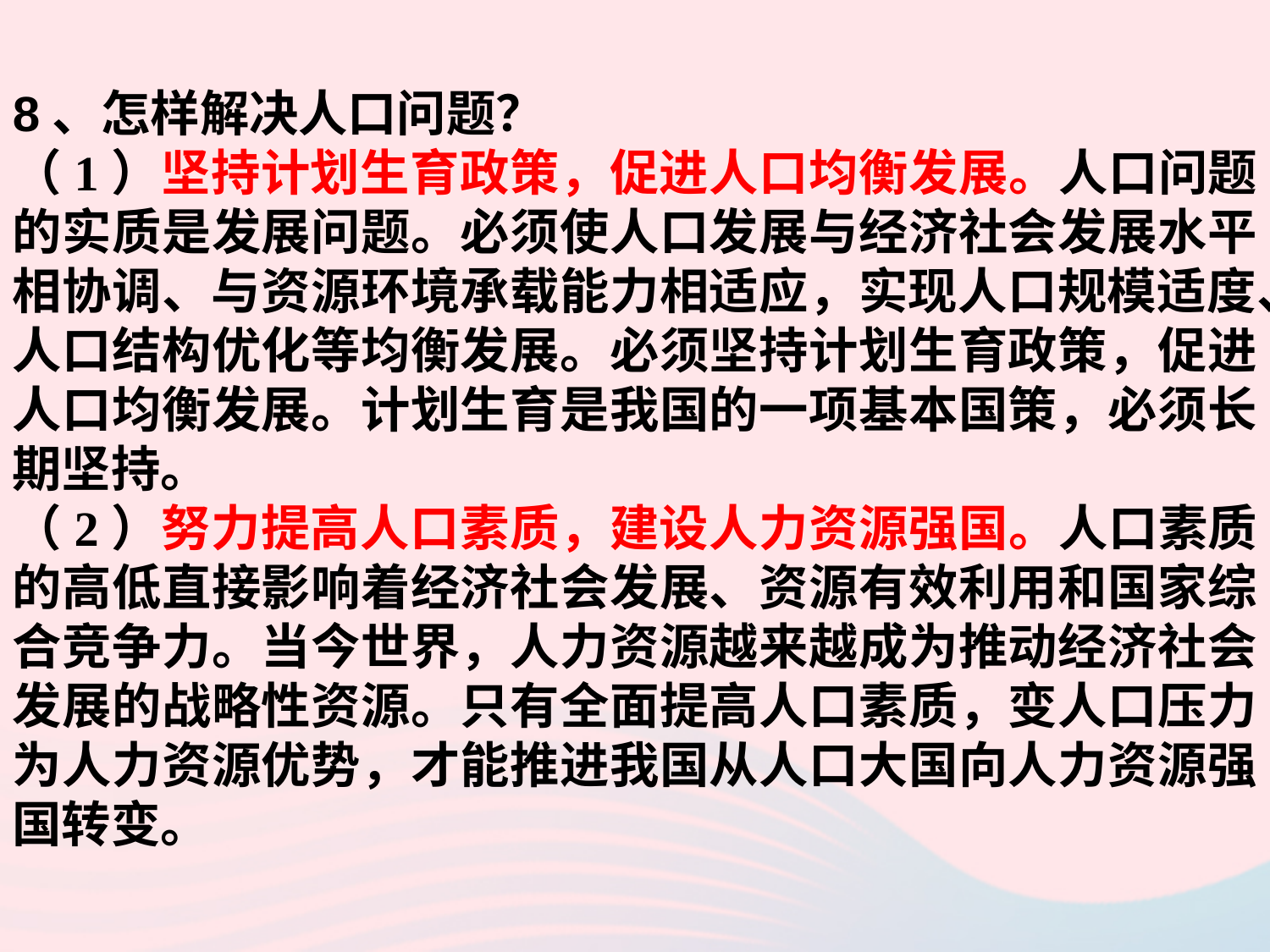

8、怎样解决人口问题？
（1）坚持计划生育政策，促进人口均衡发展。人口问题的实质是发展问题。必须使人口发展与经济社会发展水平相协调、与资源环境承载能力相适应，实现人口规模适度、人口结构优化等均衡发展。必须坚持计划生育政策，促进人口均衡发展。计划生育是我国的一项基本国策，必须长期坚持。
（2）努力提高人口素质，建设人力资源强国。人口素质的高低直接影响着经济社会发展、资源有效利用和国家综合竞争力。当今世界，人力资源越来越成为推动经济社会发展的战略性资源。只有全面提高人口素质，变人口压力为人力资源优势，才能推进我国从人口大国向人力资源强国转变。